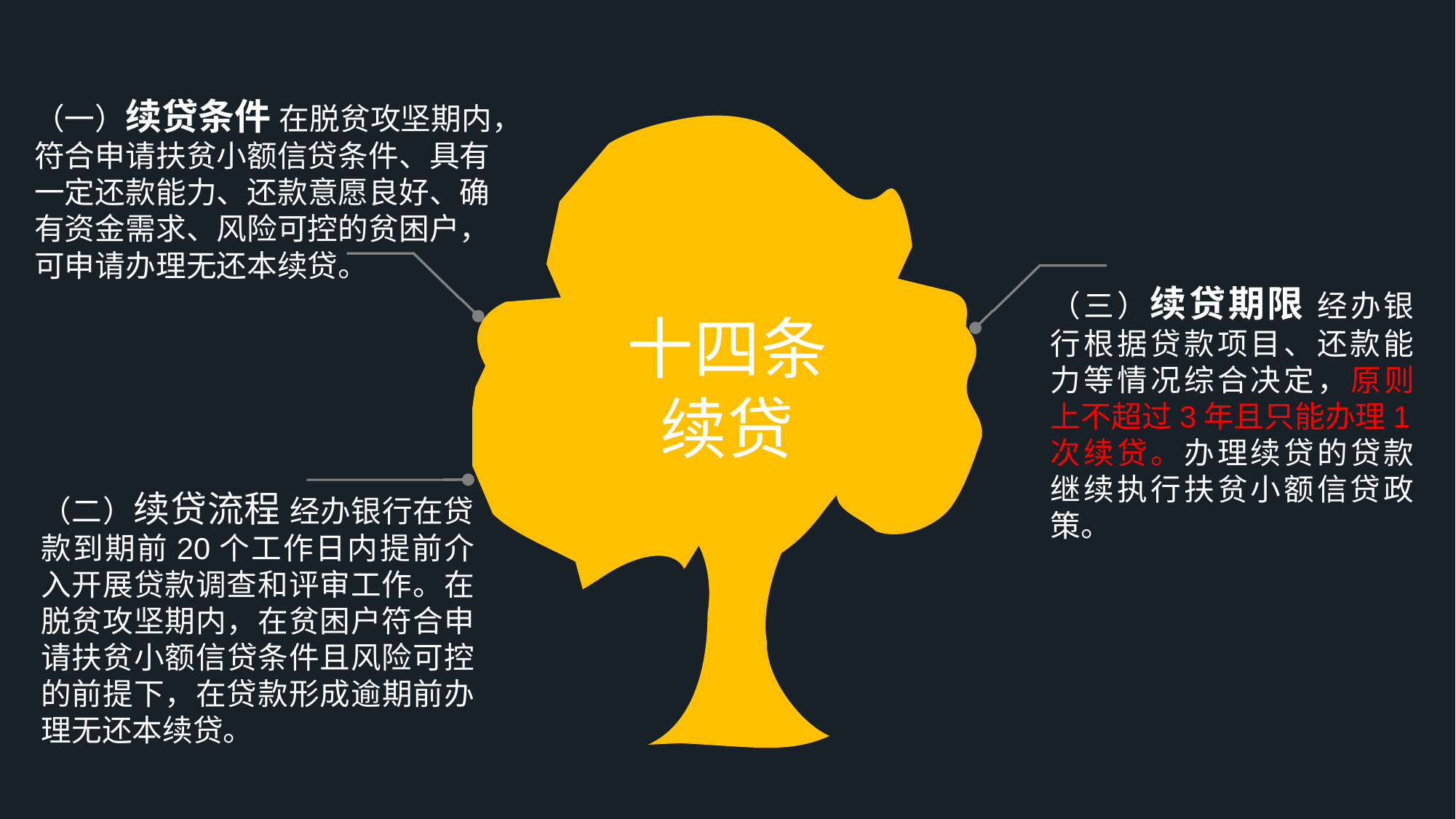

（一）续贷条件 在脱贫攻坚期内，符合申请扶贫小额信贷条件、具有一定还款能力、还款意愿良好、确有资金需求、风险可控的贫困户，可申请办理无还本续贷。

十四条
续贷

（三）续贷期限 经办银行根据贷款项目、还款能力等情况综合决定，原则上不超过3年且只能办理1次续贷。办理续贷的贷款继续执行扶贫小额信贷政策。

（二）续贷流程 经办银行在贷款到期前20个工作日内提前介入开展贷款调查和评审工作。在脱贫攻坚期内，在贫困户符合申请扶贫小额信贷条件且风险可控的前提下，在贷款形成逾期前办理无还本续贷。